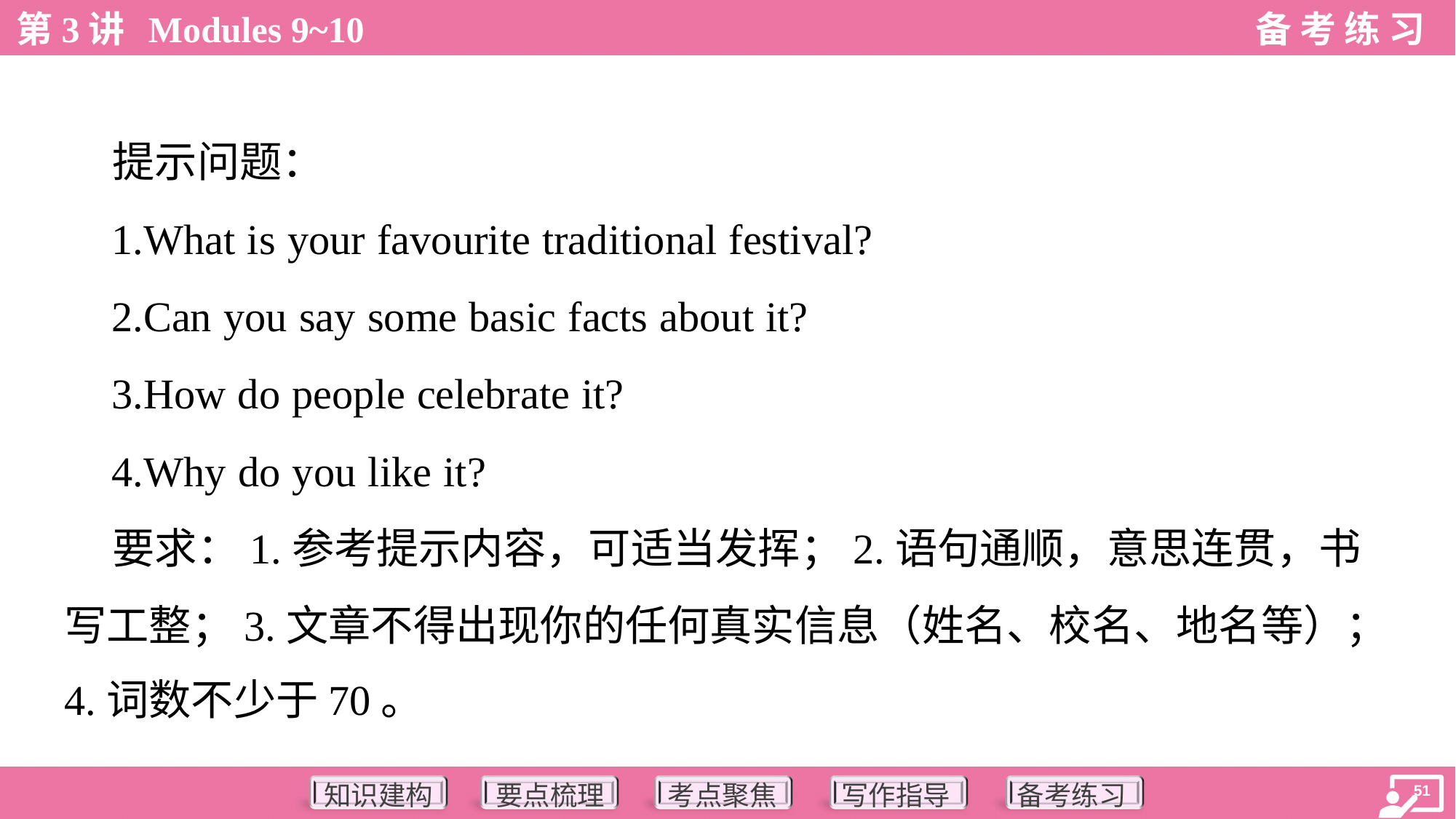

提示问题：
    1.What is your favourite traditional festival?
    2.Can you say some basic facts about it?
    3.How do people celebrate it?
    4.Why do you like it?
    要求：1.参考提示内容，可适当发挥；2.语句通顺，意思连贯，书
写工整；3.文章不得出现你的任何真实信息（姓名、校名、地名等）；
4.词数不少于70。